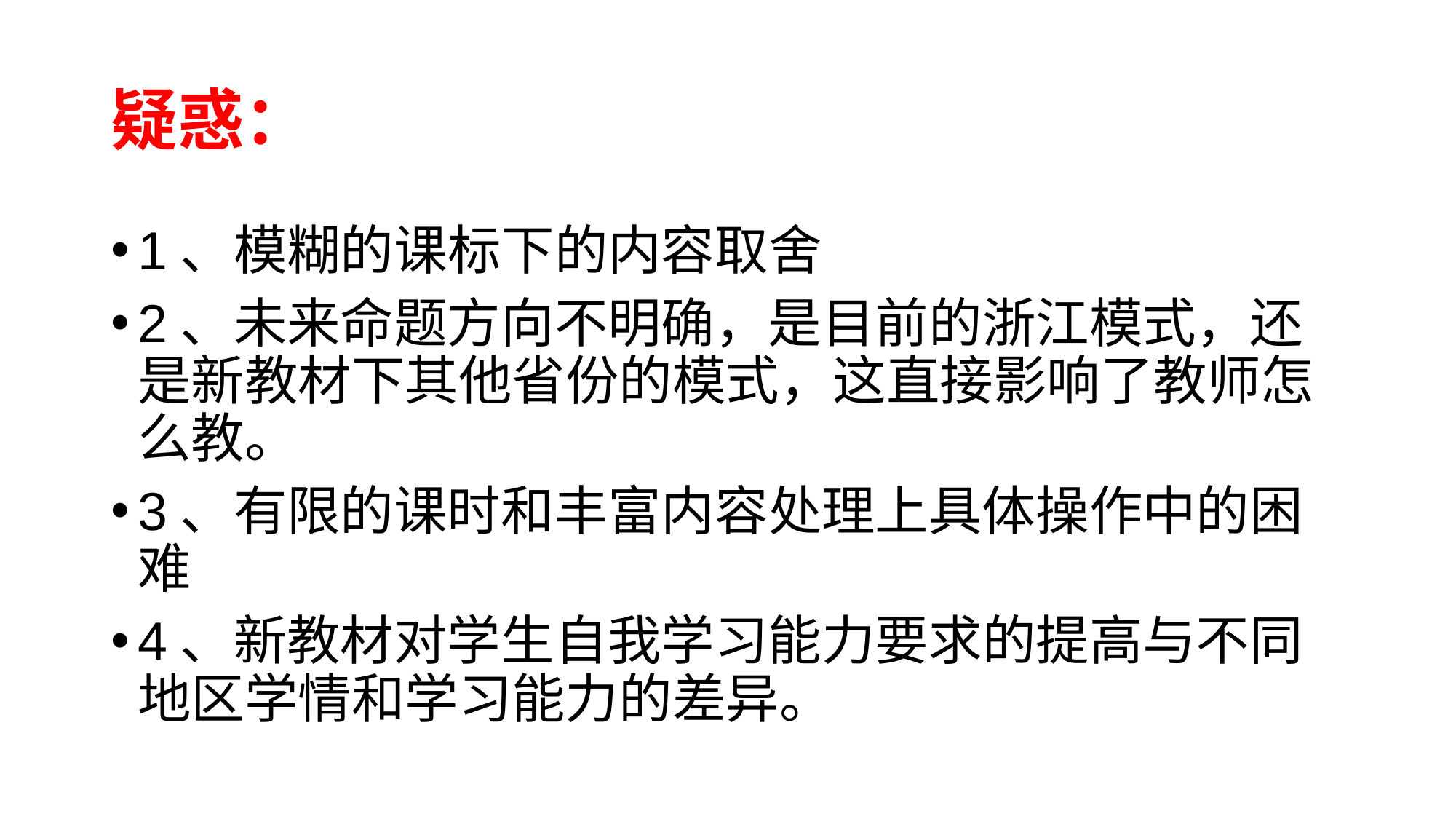

# 疑惑：
1、模糊的课标下的内容取舍
2、未来命题方向不明确，是目前的浙江模式，还是新教材下其他省份的模式，这直接影响了教师怎么教。
3、有限的课时和丰富内容处理上具体操作中的困难
4、新教材对学生自我学习能力要求的提高与不同地区学情和学习能力的差异。